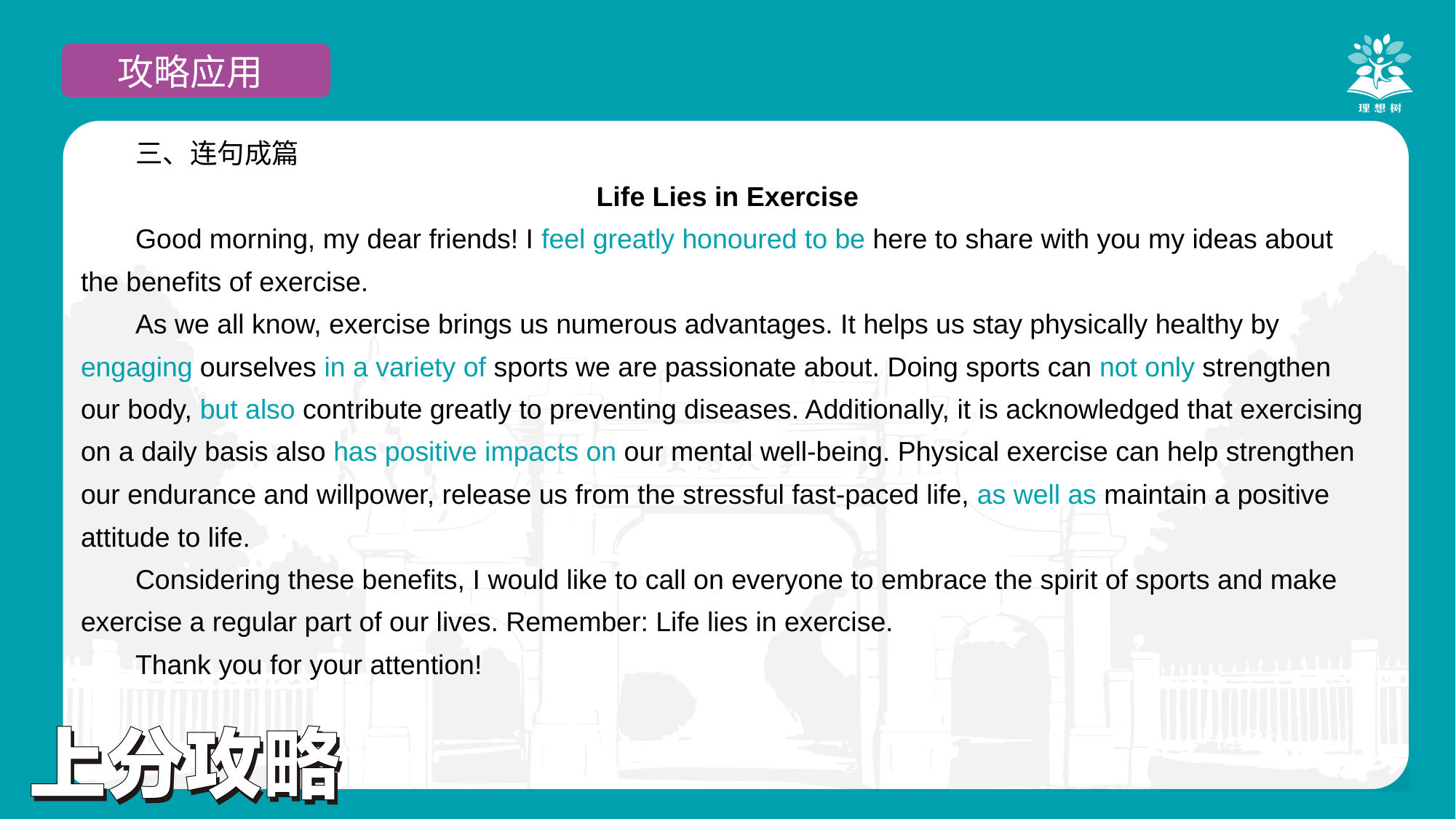

攻略应用
三、连句成篇
Life Lies in Exercise
Good morning, my dear friends! I feel greatly honoured to be here to share with you my ideas about the benefits of exercise.
As we all know, exercise brings us numerous advantages. It helps us stay physically healthy by engaging ourselves in a variety of sports we are passionate about. Doing sports can not only strengthen our body, but also contribute greatly to preventing diseases. Additionally, it is acknowledged that exercising on a daily basis also has positive impacts on our mental well-being. Physical exercise can help strengthen our endurance and willpower, release us from the stressful fast-paced life, as well as maintain a positive attitude to life.
Considering these benefits, I would like to call on everyone to embrace the spirit of sports and make exercise a regular part of our lives. Remember: Life lies in exercise.
Thank you for your attention!